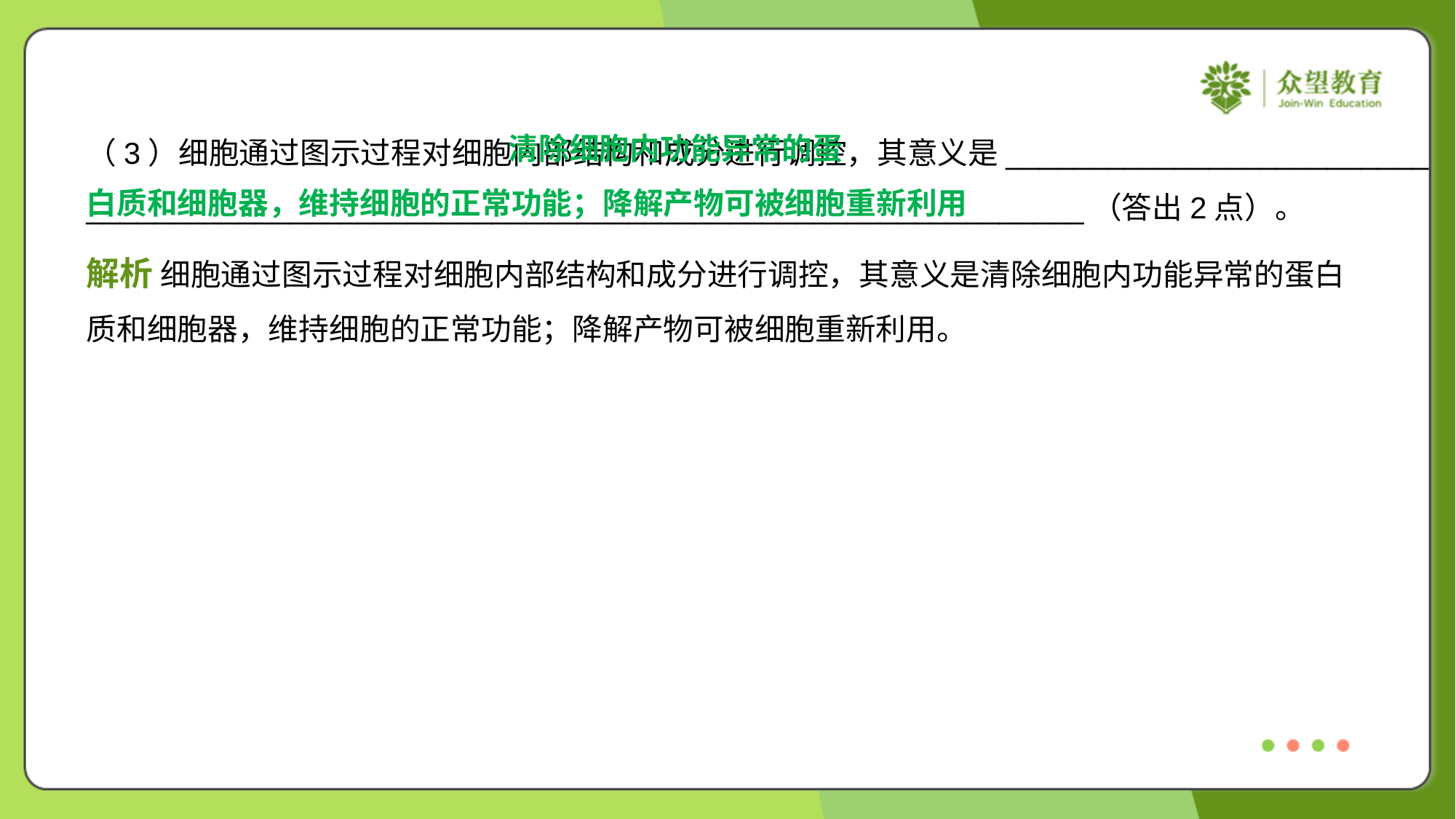

清除细胞内功能异常的蛋
白质和细胞器，维持细胞的正常功能；降解产物可被细胞重新利用
（3）细胞通过图示过程对细胞内部结构和成分进行调控，其意义是_________________________
___________________________________________________________（答出2点）。
解析 细胞通过图示过程对细胞内部结构和成分进行调控，其意义是清除细胞内功能异常的蛋白
质和细胞器，维持细胞的正常功能；降解产物可被细胞重新利用。